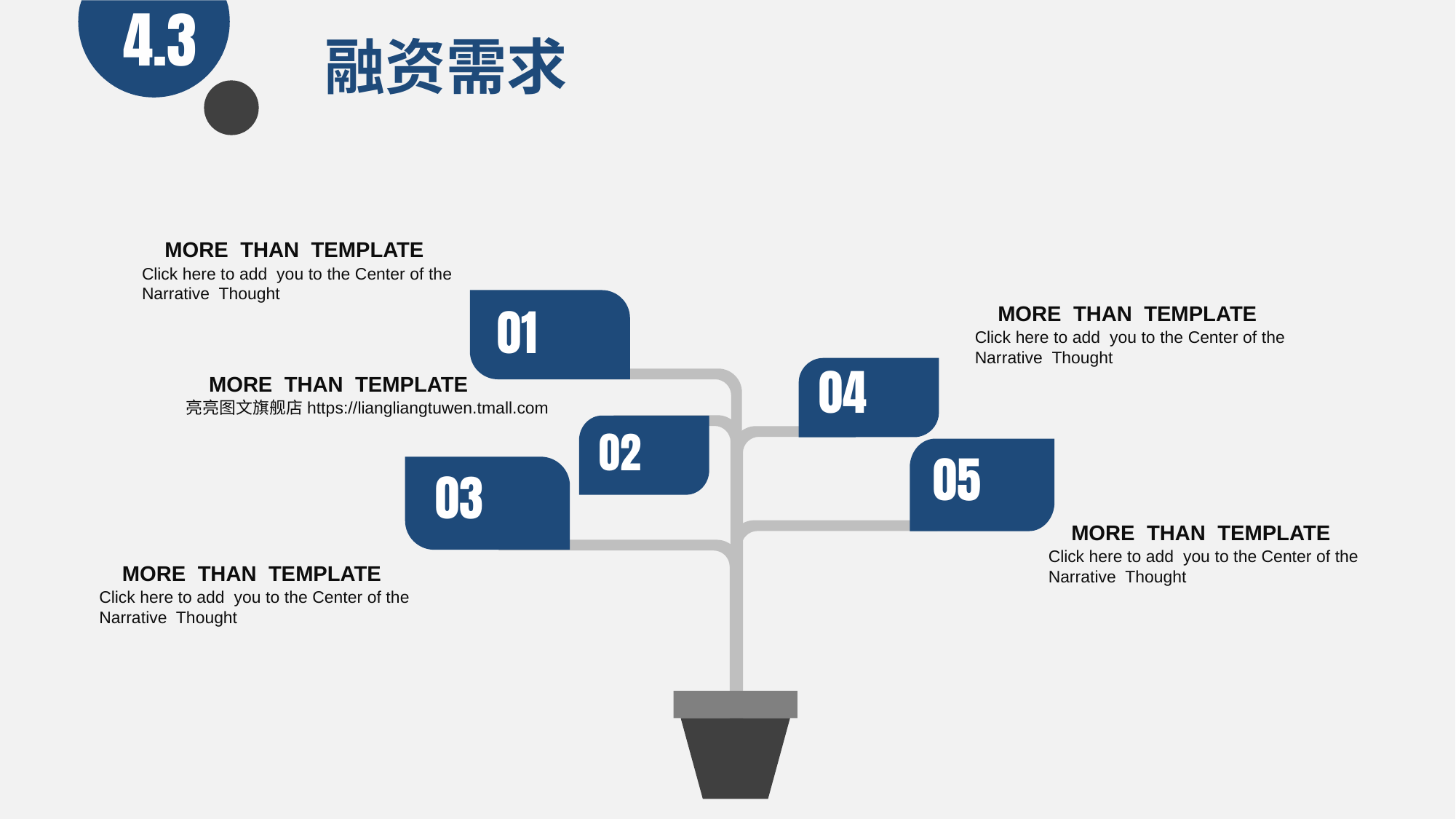

4.3

融资需求

   MORE  THAN  TEMPLATE
Click here to add  you to the Center of the
Narrative  Thought

   MORE  THAN  TEMPLATE
Click here to add  you to the Center of the
Narrative  Thought

01

   MORE  THAN  TEMPLATE
亮亮图文旗舰店https://liangliangtuwen.tmall.com

04

02

05

03

   MORE  THAN  TEMPLATE
Click here to add  you to the Center of the
Narrative  Thought

   MORE  THAN  TEMPLATE
Click here to add  you to the Center of the
Narrative  Thought